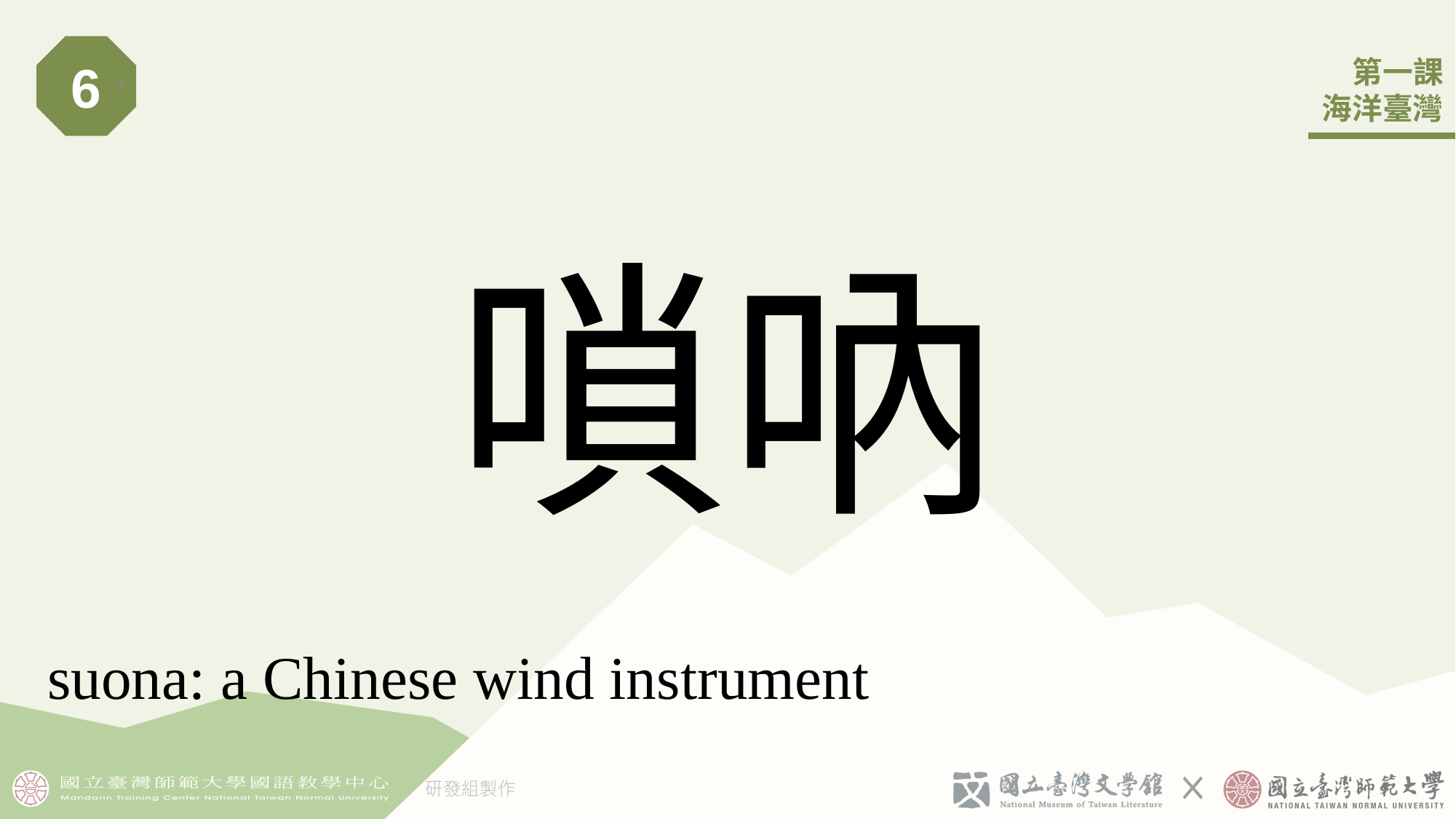

6
7
# 嗩吶
suona: a Chinese wind instrument